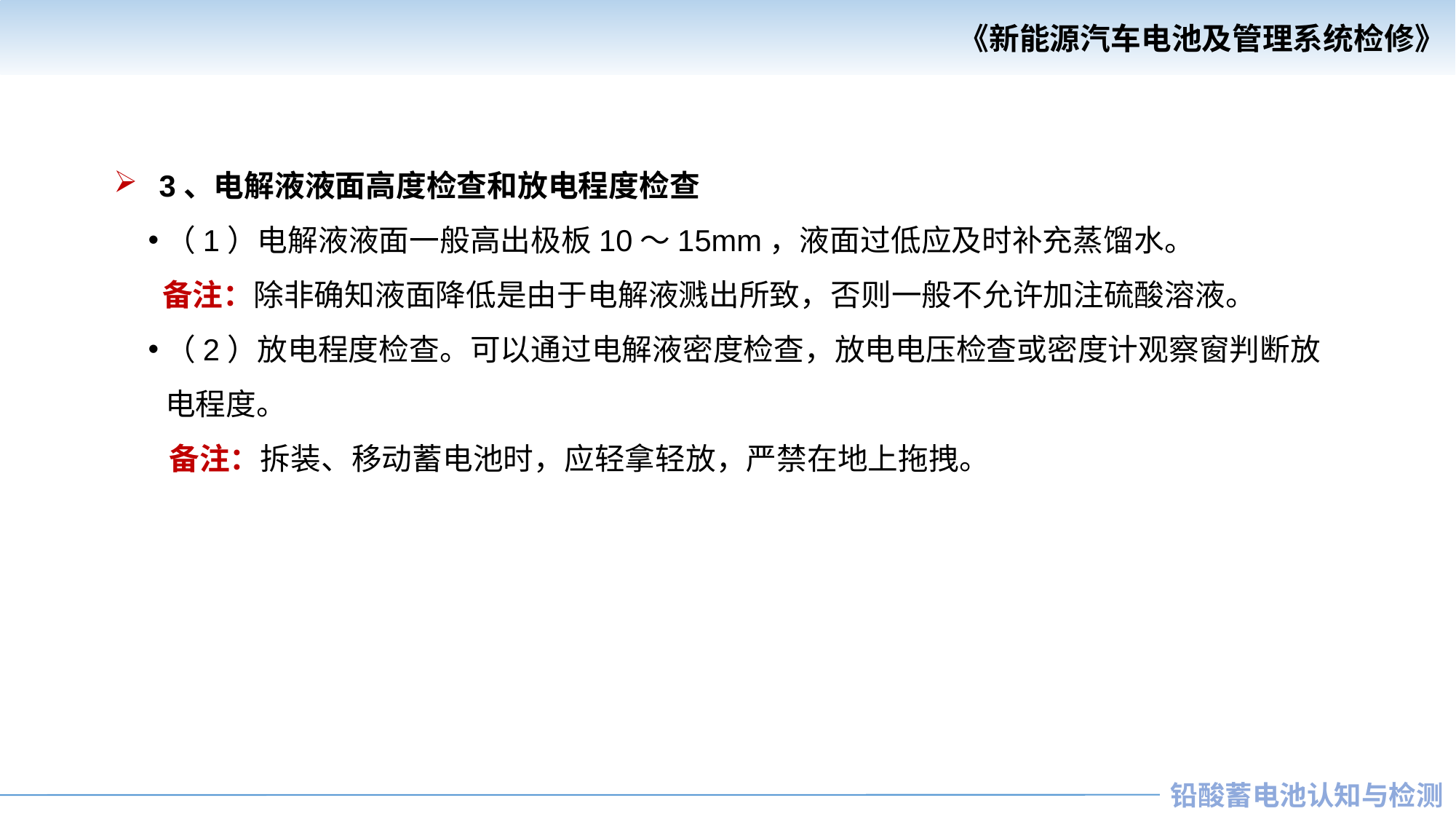

3、电解液液面高度检查和放电程度检查
（1）电解液液面一般高出极板10～15mm，液面过低应及时补充蒸馏水。
 备注：除非确知液面降低是由于电解液溅出所致，否则一般不允许加注硫酸溶液。
（2）放电程度检查。可以通过电解液密度检查，放电电压检查或密度计观察窗判断放电程度。
  备注：拆装、移动蓄电池时，应轻拿轻放，严禁在地上拖拽。